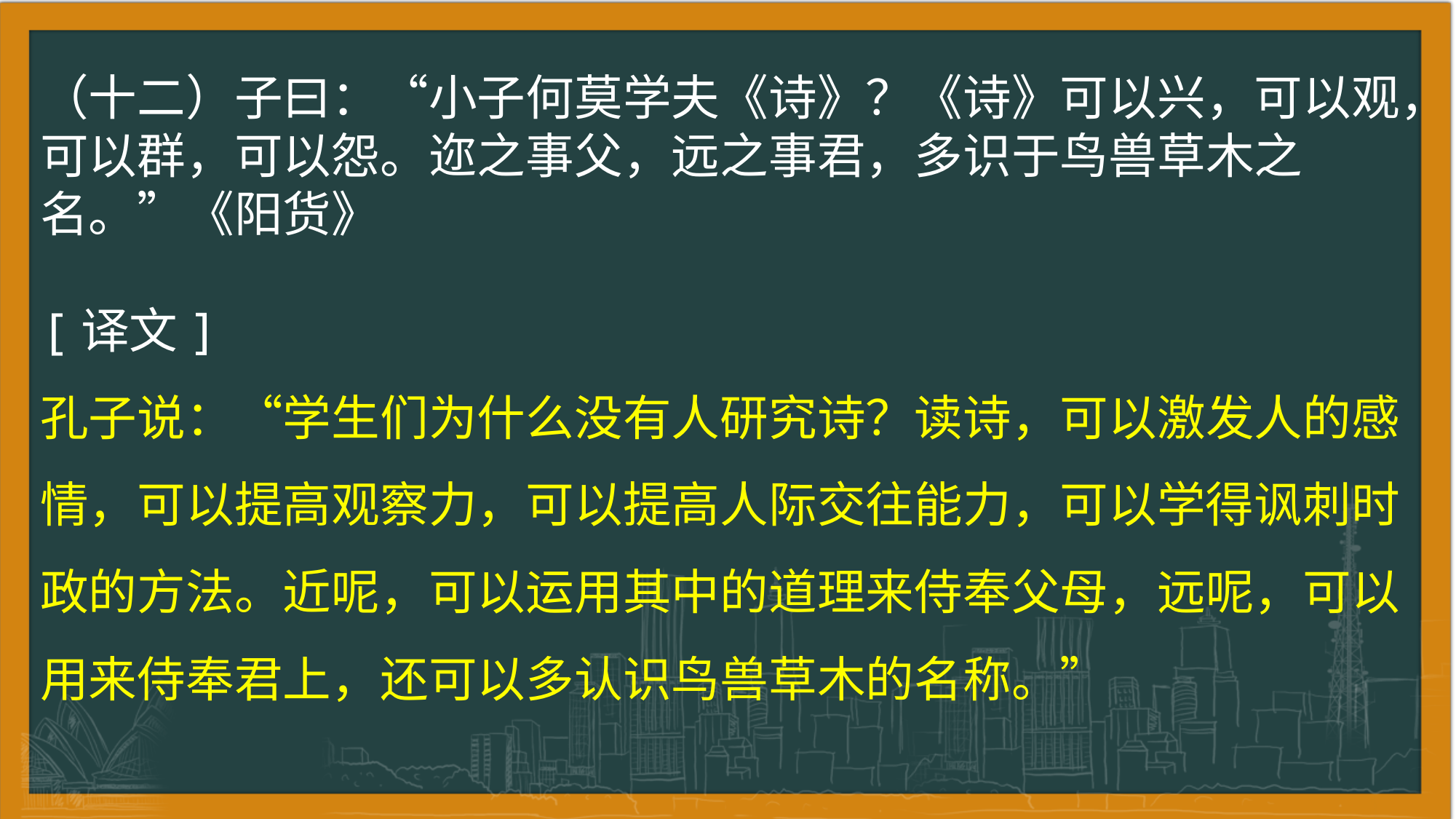

（十二）子曰：“小子何莫学夫《诗》？《诗》可以兴，可以观，可以群，可以怨。迩之事父，远之事君，多识于鸟兽草木之名。”《阳货》

[译文]
孔子说：“学生们为什么没有人研究诗？读诗，可以激发人的感情，可以提高观察力，可以提高人际交往能力，可以学得讽刺时政的方法。近呢，可以运用其中的道理来侍奉父母，远呢，可以用来侍奉君上，还可以多认识鸟兽草木的名称。”